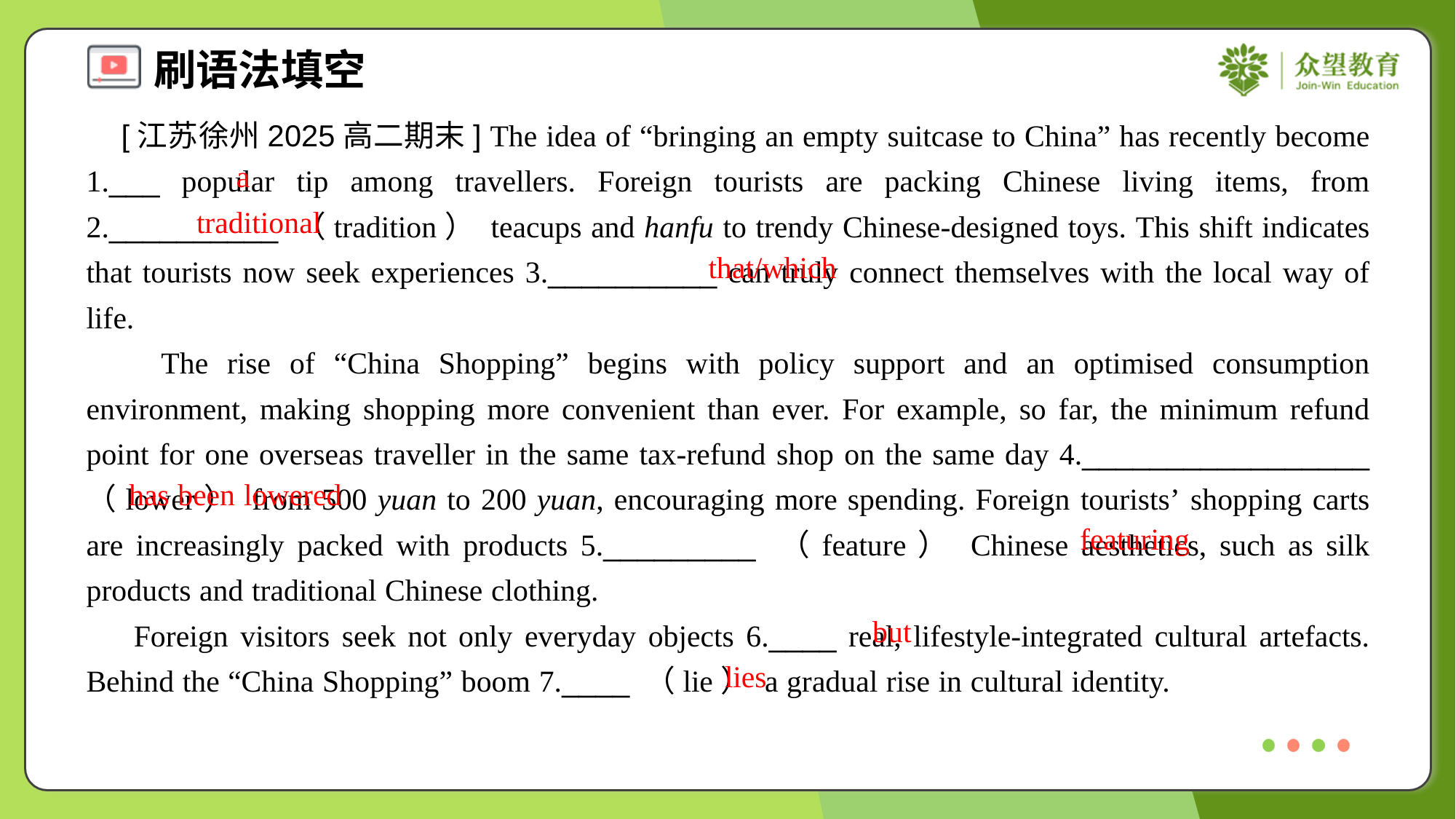

[江苏徐州2025高二期末] The idea of “bringing an empty suitcase to China” has recently become 1.___ popular tip among travellers. Foreign tourists are packing Chinese living items, from 2.__________ （tradition） teacups and hanfu to trendy Chinese-designed toys. This shift indicates that tourists now seek experiences 3.__________ can truly connect themselves with the local way of life.
    The rise of “China Shopping” begins with policy support and an optimised consumption environment, making shopping more convenient than ever. For example, so far, the minimum refund point for one overseas traveller in the same tax-refund shop on the same day 4._________________ （lower） from 500 yuan to 200 yuan, encouraging more spending. Foreign tourists’ shopping carts are increasingly packed with products 5._________ （feature） Chinese aesthetics, such as silk products and traditional Chinese clothing.
    Foreign visitors seek not only everyday objects 6.____ real, lifestyle-integrated cultural artefacts. Behind the “China Shopping” boom 7.____ （lie） a gradual rise in cultural identity.

a
traditional
that/which
has been lowered
featuring
but
lies